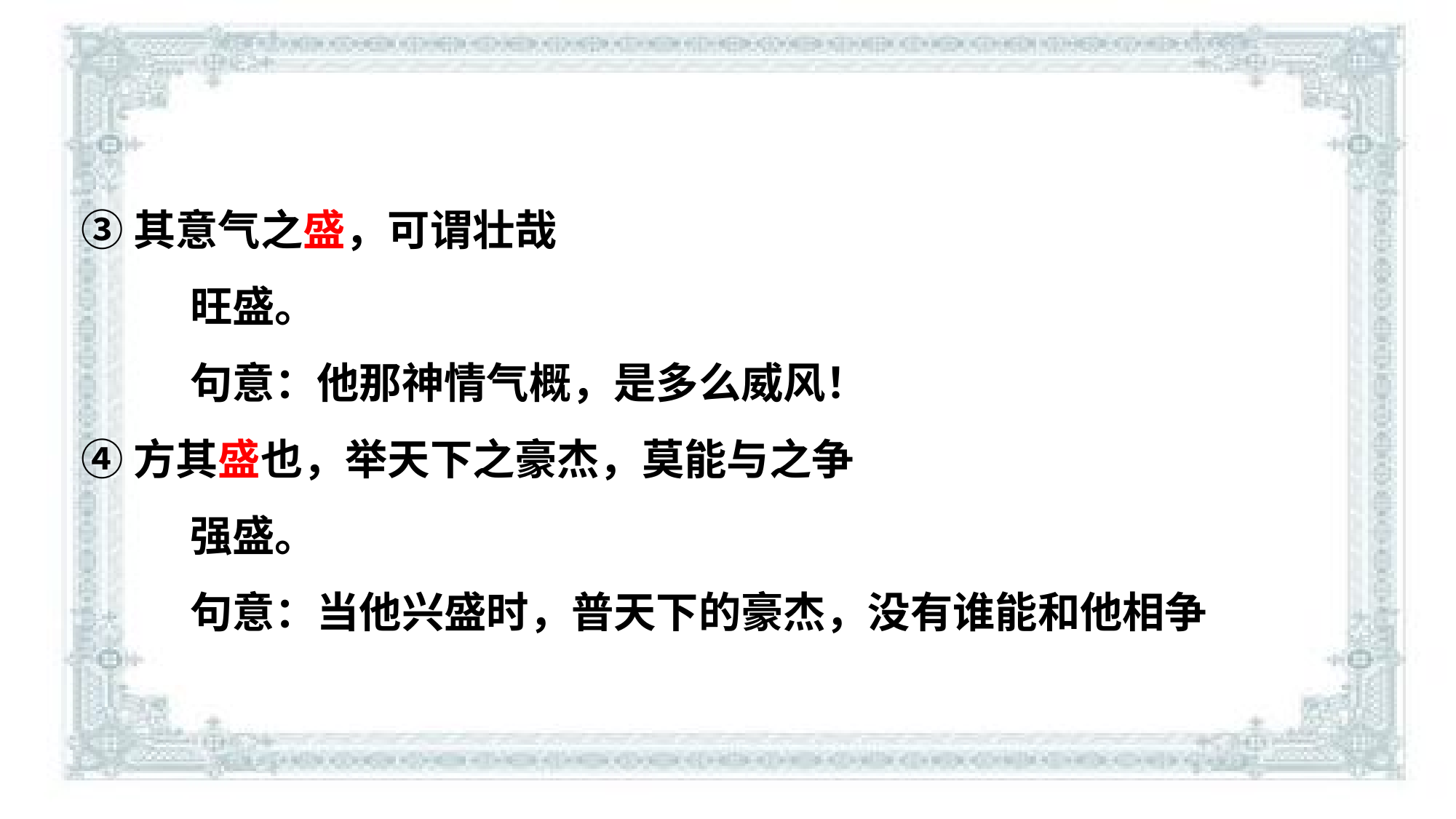

③其意气之盛，可谓壮哉
	旺盛。
	句意：他那神情气概，是多么威风！
④方其盛也，举天下之豪杰，莫能与之争
	强盛。
	句意：当他兴盛时，普天下的豪杰，没有谁能和他相争